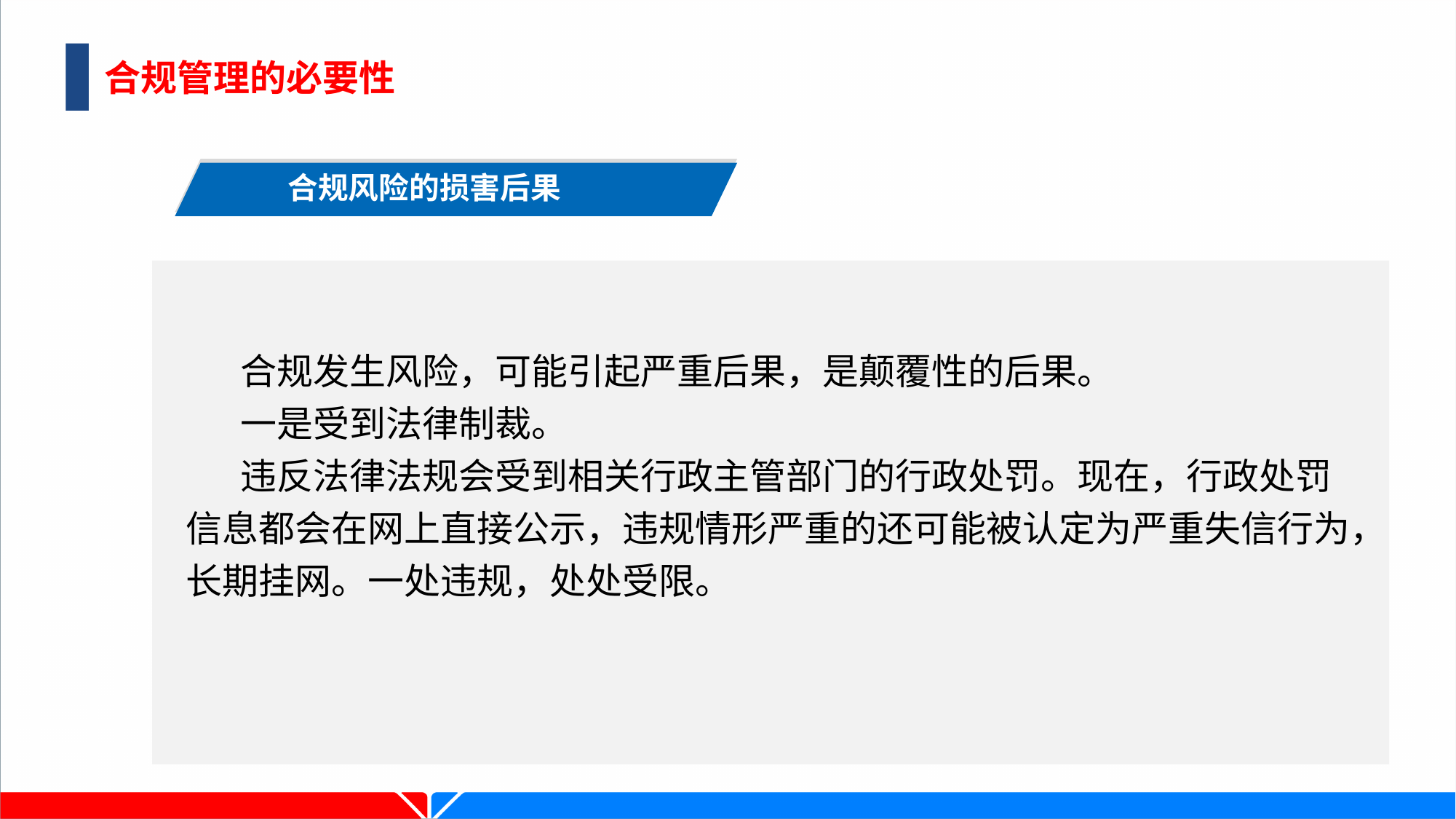

合规管理的必要性

合规风险的损害后果

合规发生风险，可能引起严重后果，是颠覆性的后果。
一是受到法律制裁。
违反法律法规会受到相关行政主管部门的行政处罚。现在，行政处罚信息都会在网上直接公示，违规情形严重的还可能被认定为严重失信行为，长期挂网。一处违规，处处受限。